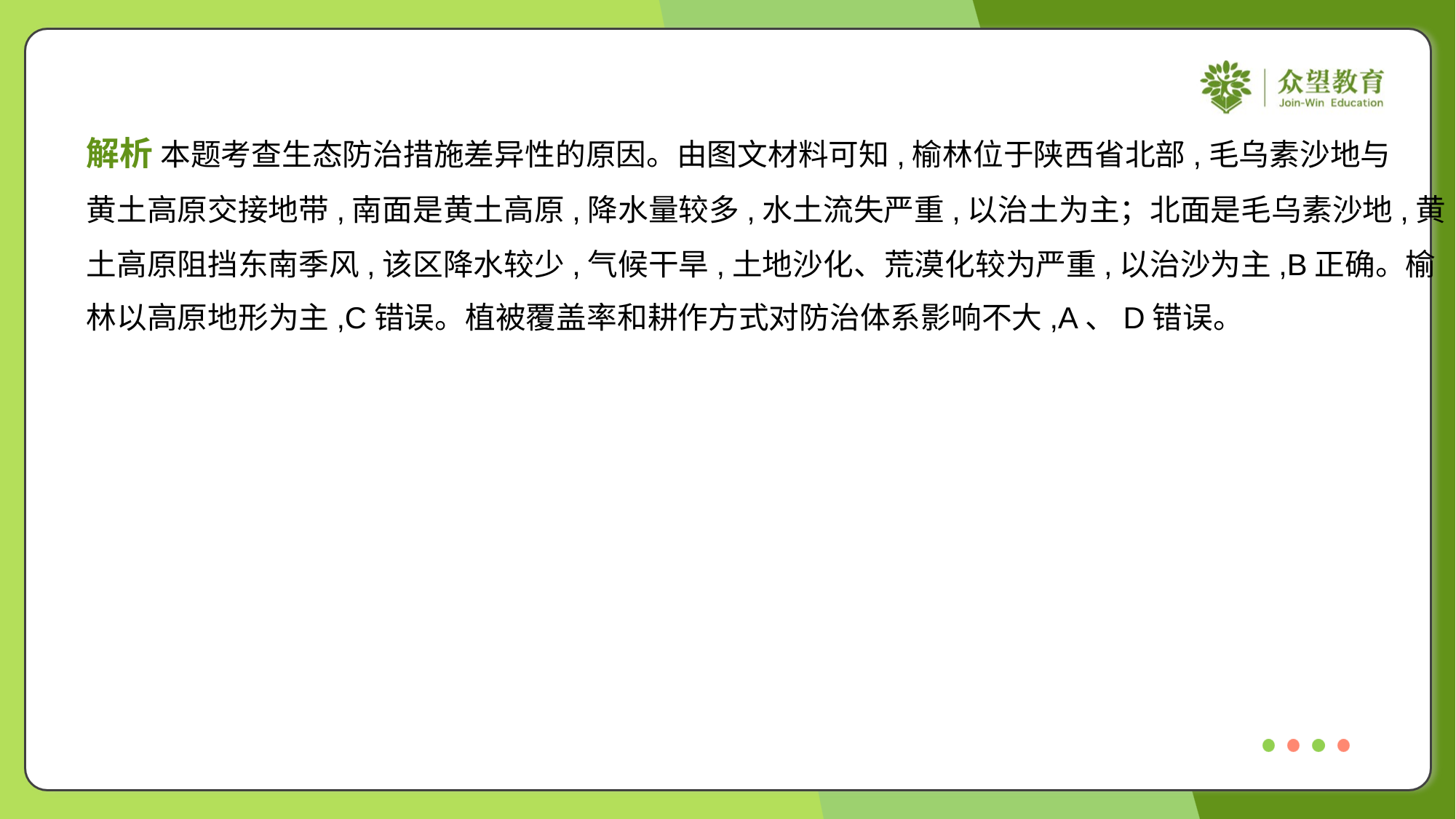

解析 本题考查生态防治措施差异性的原因。由图文材料可知,榆林位于陕西省北部,毛乌素沙地与
黄土高原交接地带,南面是黄土高原,降水量较多,水土流失严重,以治土为主；北面是毛乌素沙地,黄
土高原阻挡东南季风,该区降水较少,气候干旱,土地沙化、荒漠化较为严重,以治沙为主,B正确。榆
林以高原地形为主,C错误。植被覆盖率和耕作方式对防治体系影响不大,A、D错误。